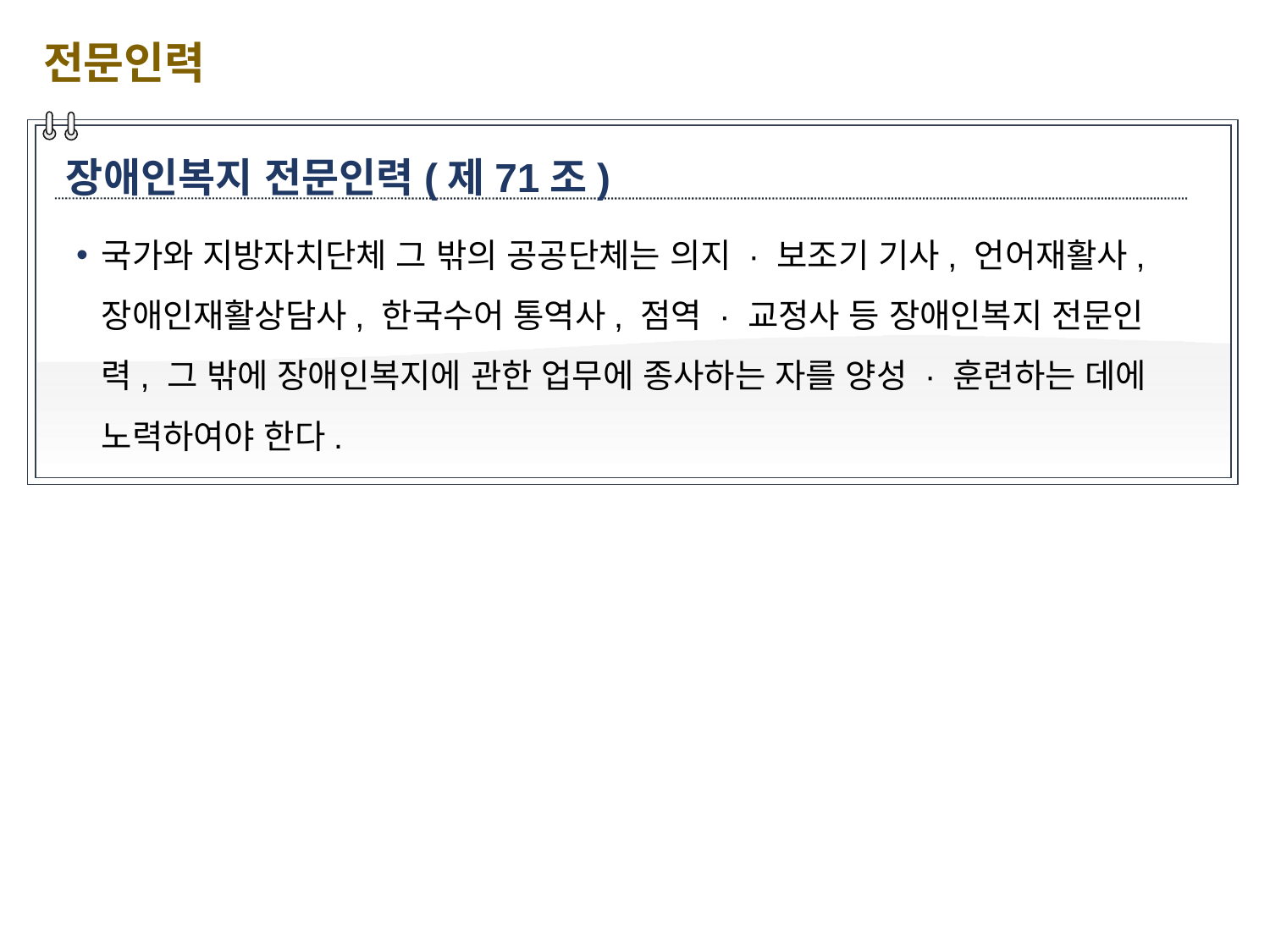

전문인력

장애인복지 전문인력(제71조)

국가와 지방자치단체 그 밖의 공공단체는 의지 · 보조기 기사, 언어재활사, 장애인재활상담사, 한국수어 통역사, 점역 · 교정사 등 장애인복지 전문인력, 그 밖에 장애인복지에 관한 업무에 종사하는 자를 양성 · 훈련하는 데에 노력하여야 한다.